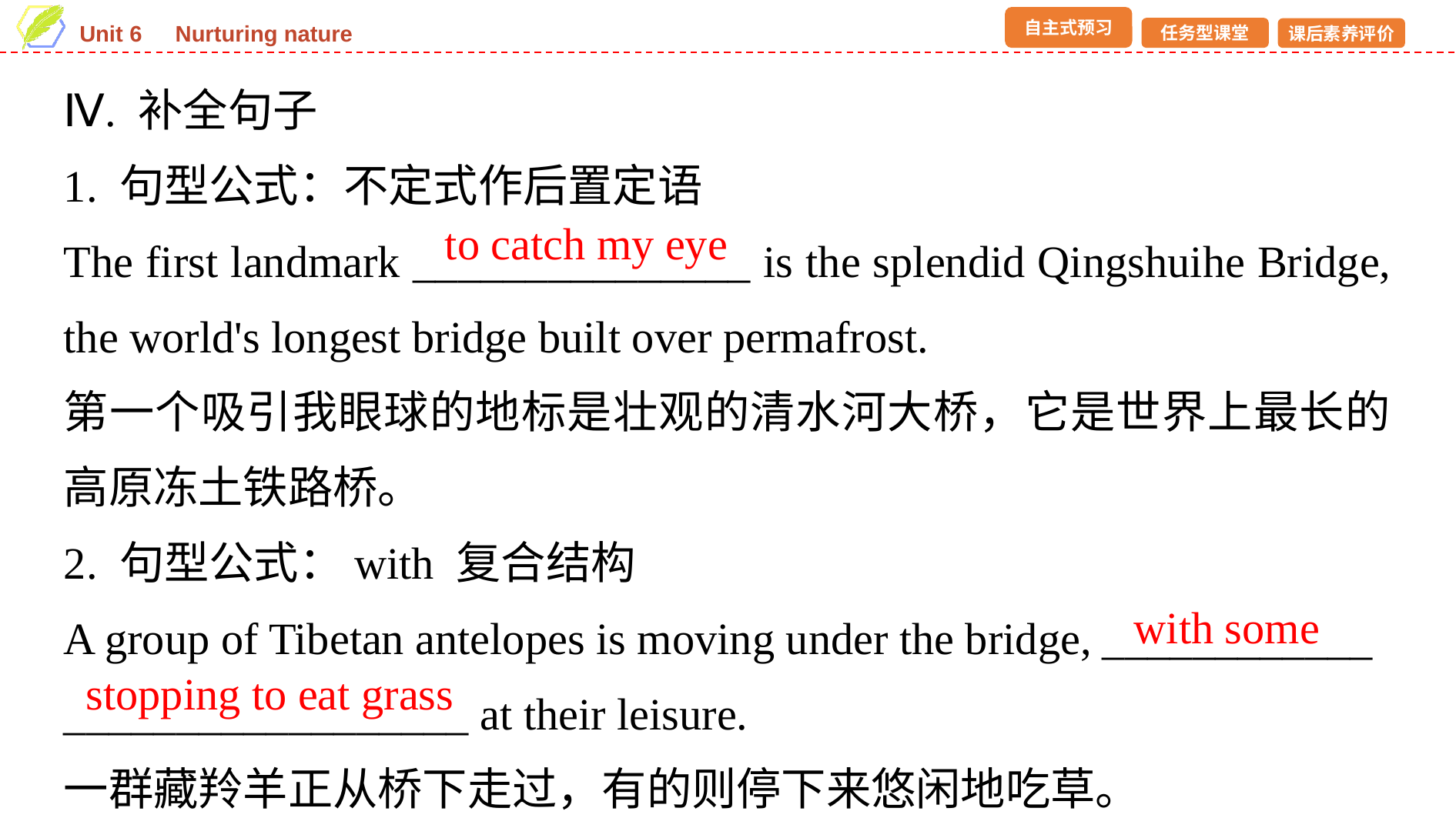

Ⅳ. 补全句子
1. 句型公式：不定式作后置定语
The first landmark _______________ is the splendid Qingshuihe Bridge, the world's longest bridge built over permafrost.
第一个吸引我眼球的地标是壮观的清水河大桥，它是世界上最长的高原冻土铁路桥。
2. 句型公式：with 复合结构
A group of Tibetan antelopes is moving under the bridge, ____________
__________________ at their leisure.
一群藏羚羊正从桥下走过，有的则停下来悠闲地吃草。
to catch my eye
with some
stopping to eat grass